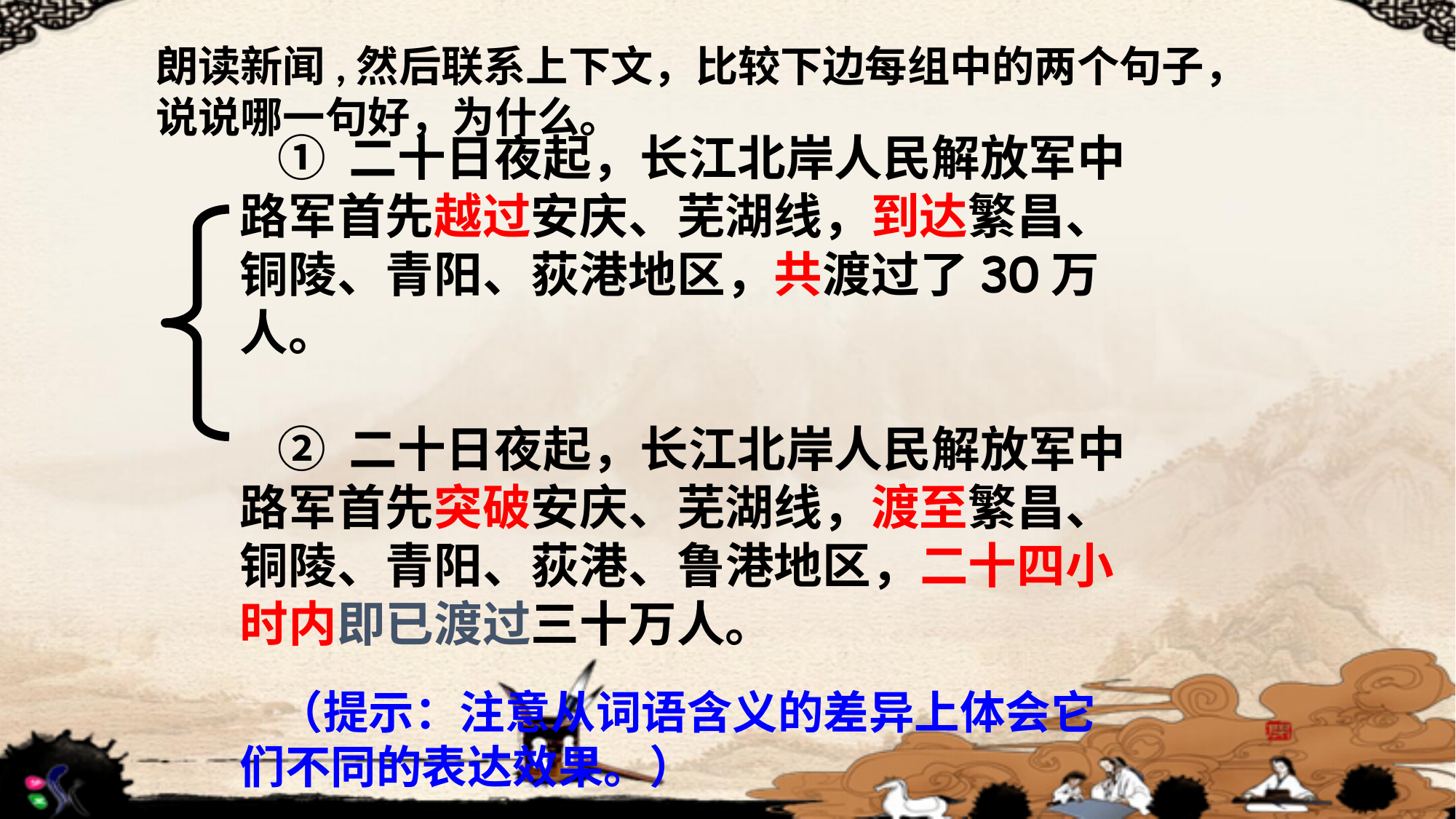

朗读新闻,然后联系上下文，比较下边每组中的两个句子，说说哪一句好，为什么。
① 二十日夜起，长江北岸人民解放军中路军首先越过安庆、芜湖线，到达繁昌、铜陵、青阳、荻港地区，共渡过了30万人。

② 二十日夜起，长江北岸人民解放军中路军首先突破安庆、芜湖线，渡至繁昌、铜陵、青阳、荻港、鲁港地区，二十四小时内即已渡过三十万人。

（提示：注意从词语含义的差异上体会它们不同的表达效果。）